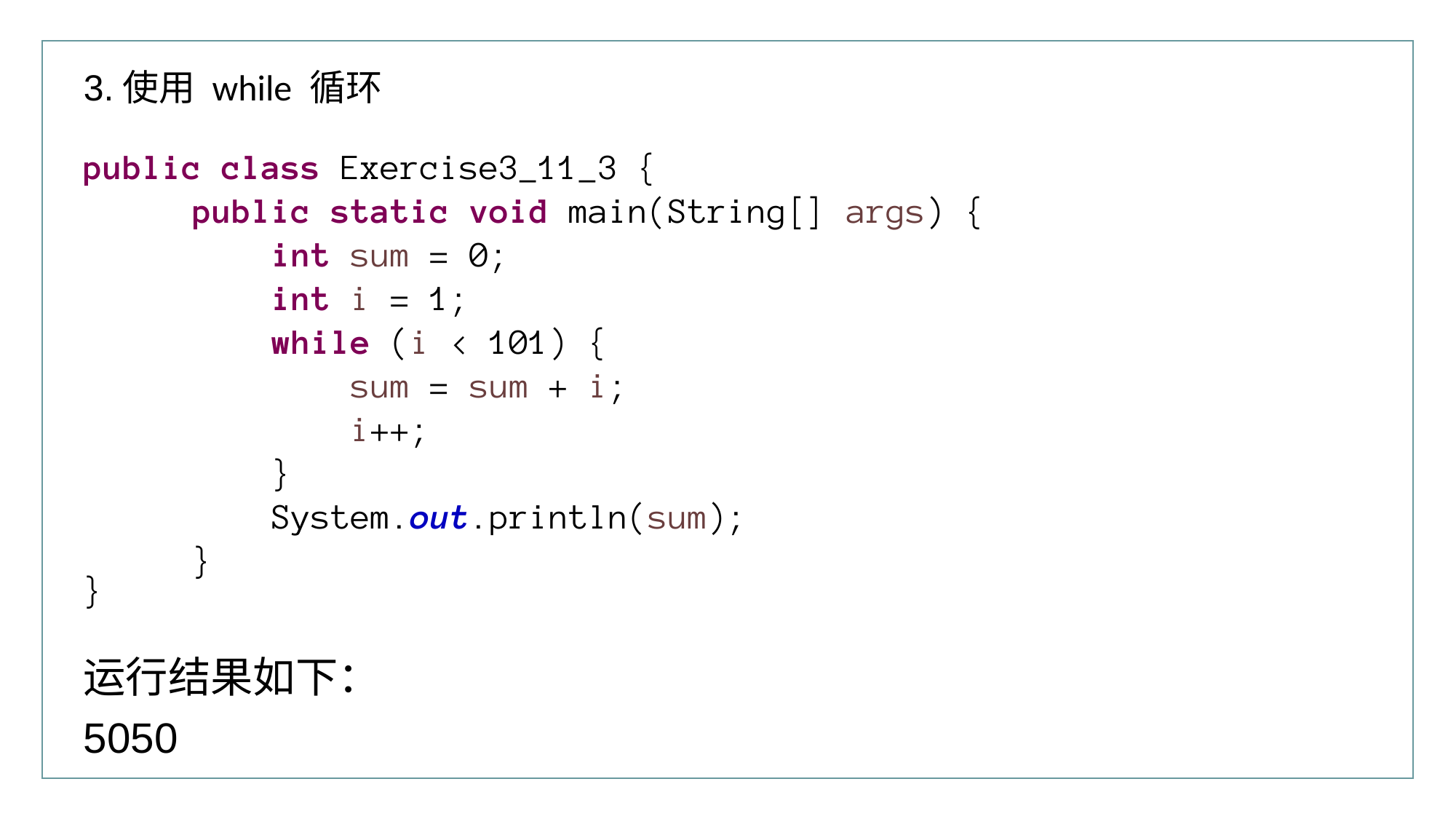

3.使用 while 循环
public class Exercise3_11_3 {
	public static void main(String[] args) {
	    int sum = 0;
	    int i = 1;
	    while (i < 101) {
	        sum = sum + i;
	        i++;
	    }
	    System.out.println(sum);
	}
}

运行结果如下：

5050